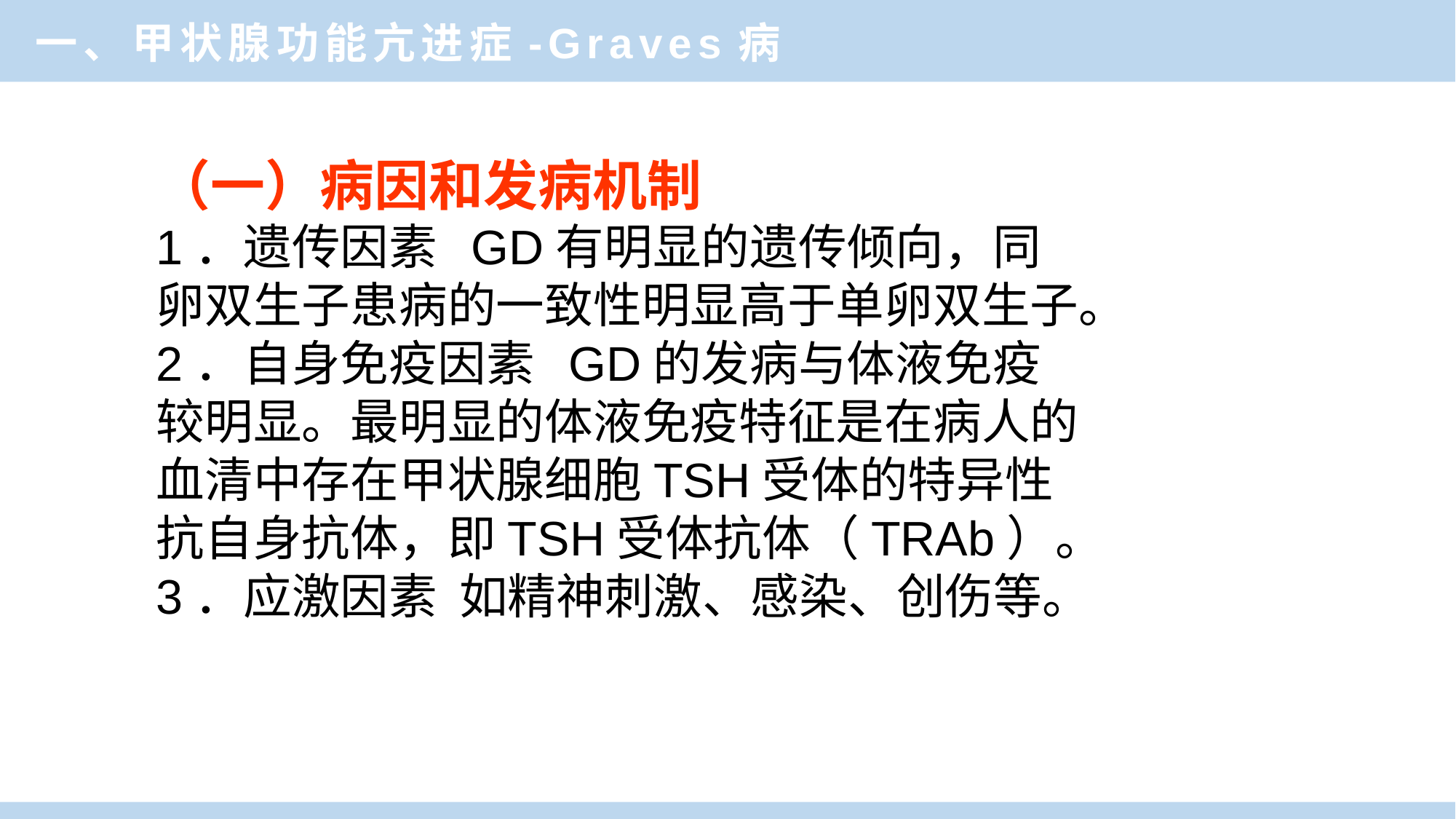

一、甲状腺功能亢进症-Graves病
（一）病因和发病机制
1．遗传因素  GD有明显的遗传倾向，同卵双生子患病的一致性明显高于单卵双生子。
2．自身免疫因素  GD的发病与体液免疫较明显。最明显的体液免疫特征是在病人的血清中存在甲状腺细胞TSH受体的特异性抗自身抗体，即TSH受体抗体（TRAb）。
3．应激因素  如精神刺激、感染、创伤等。